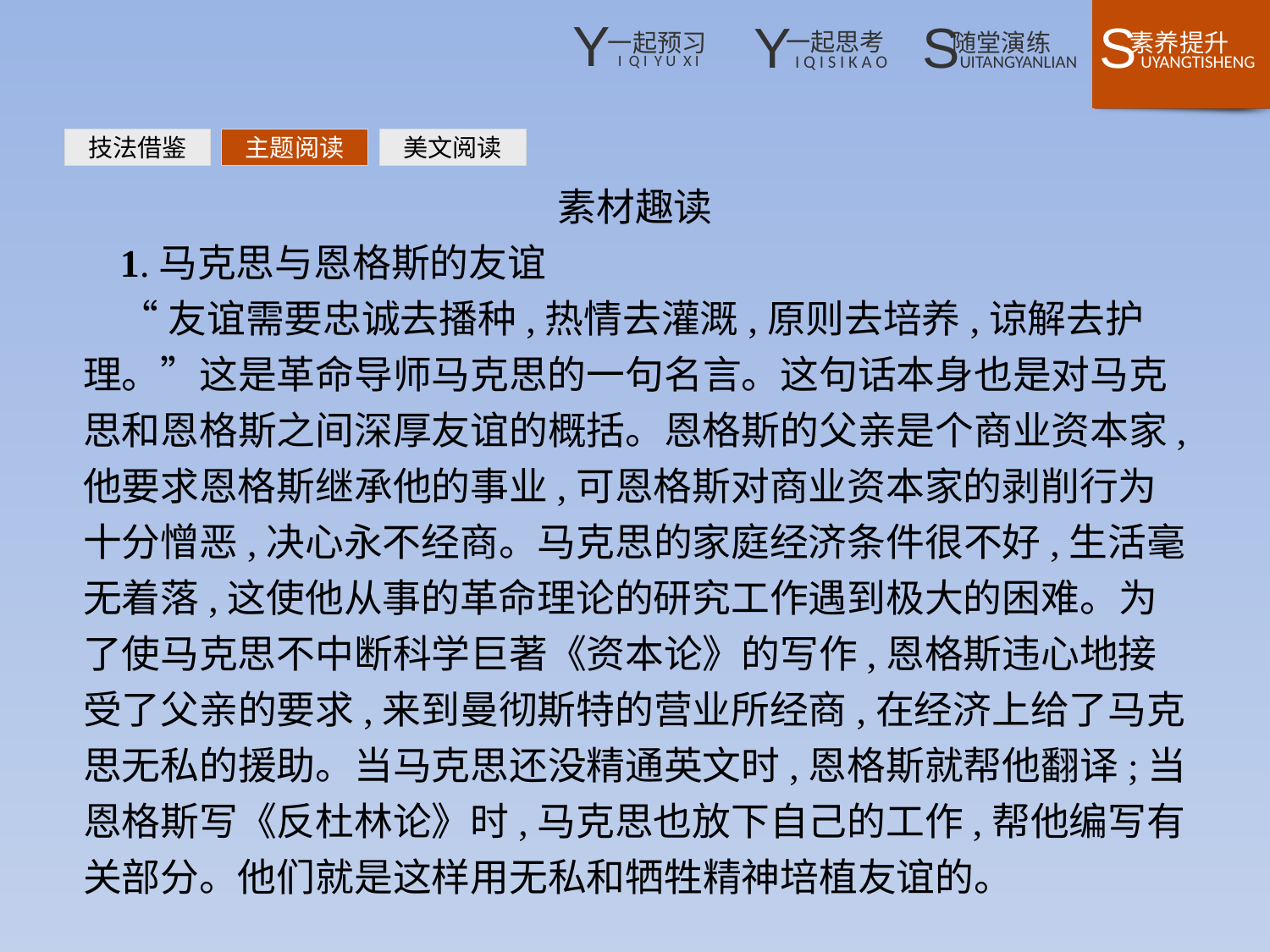

技法借鉴
主题阅读
美文阅读
素材趣读
1.马克思与恩格斯的友谊
“友谊需要忠诚去播种,热情去灌溉,原则去培养,谅解去护理。”这是革命导师马克思的一句名言。这句话本身也是对马克思和恩格斯之间深厚友谊的概括。恩格斯的父亲是个商业资本家,他要求恩格斯继承他的事业,可恩格斯对商业资本家的剥削行为十分憎恶,决心永不经商。马克思的家庭经济条件很不好,生活毫无着落,这使他从事的革命理论的研究工作遇到极大的困难。为了使马克思不中断科学巨著《资本论》的写作,恩格斯违心地接受了父亲的要求,来到曼彻斯特的营业所经商,在经济上给了马克思无私的援助。当马克思还没精通英文时,恩格斯就帮他翻译;当恩格斯写《反杜林论》时,马克思也放下自己的工作,帮他编写有关部分。他们就是这样用无私和牺牲精神培植友谊的。